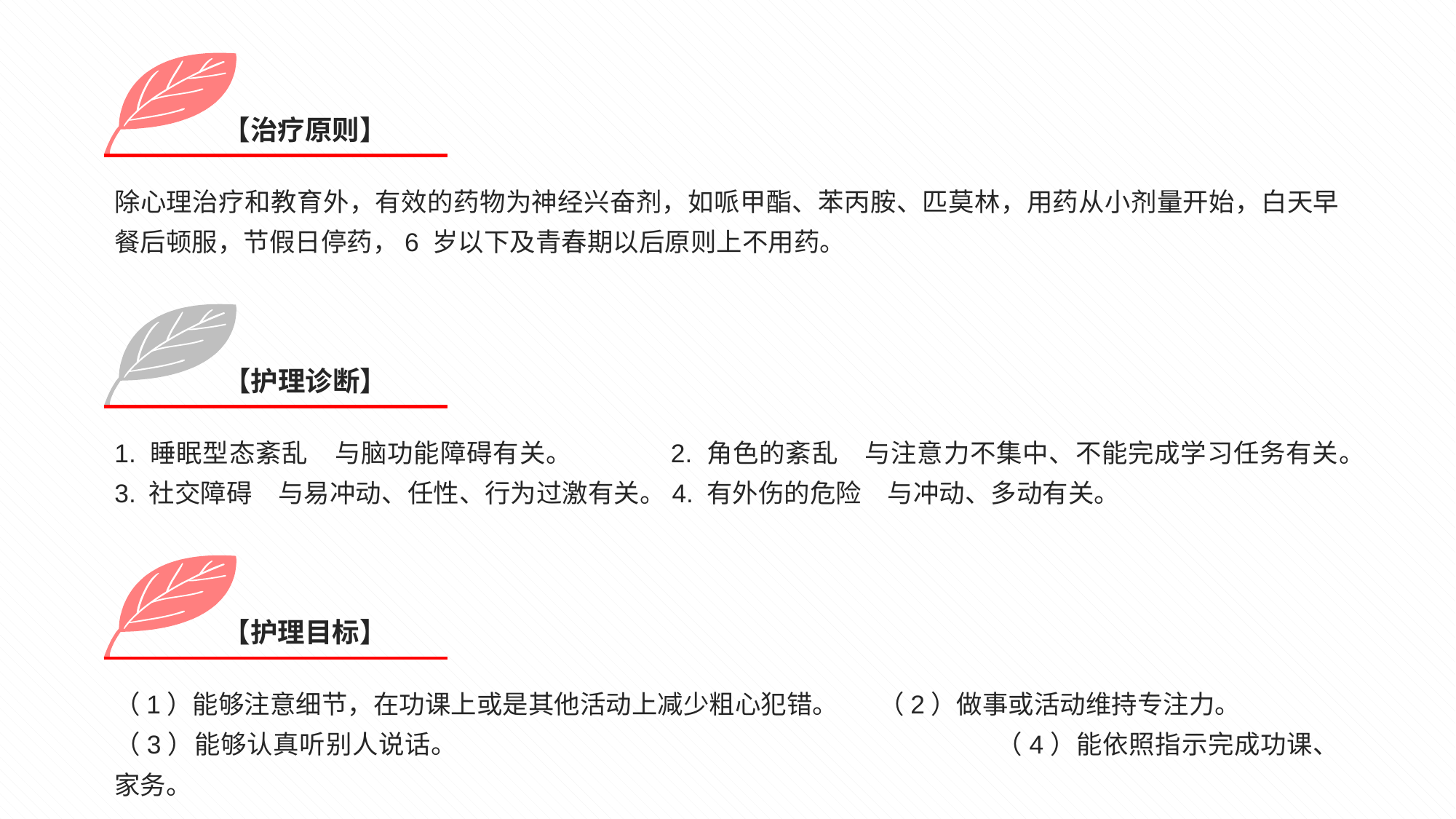

【治疗原则】
除心理治疗和教育外，有效的药物为神经兴奋剂，如哌甲酯、苯丙胺、匹莫林，用药从小剂量开始，白天早餐后顿服，节假日停药，6 岁以下及青春期以后原则上不用药。

【护理诊断】
1. 睡眠型态紊乱　与脑功能障碍有关。	2. 角色的紊乱　与注意力不集中、不能完成学习任务有关。
3. 社交障碍　与易冲动、任性、行为过激有关。4. 有外伤的危险　与冲动、多动有关。

【护理目标】
（1）能够注意细节，在功课上或是其他活动上减少粗心犯错。	（2）做事或活动维持专注力。
（3）能够认真听别人说话。					（4）能依照指示完成功课、家务。